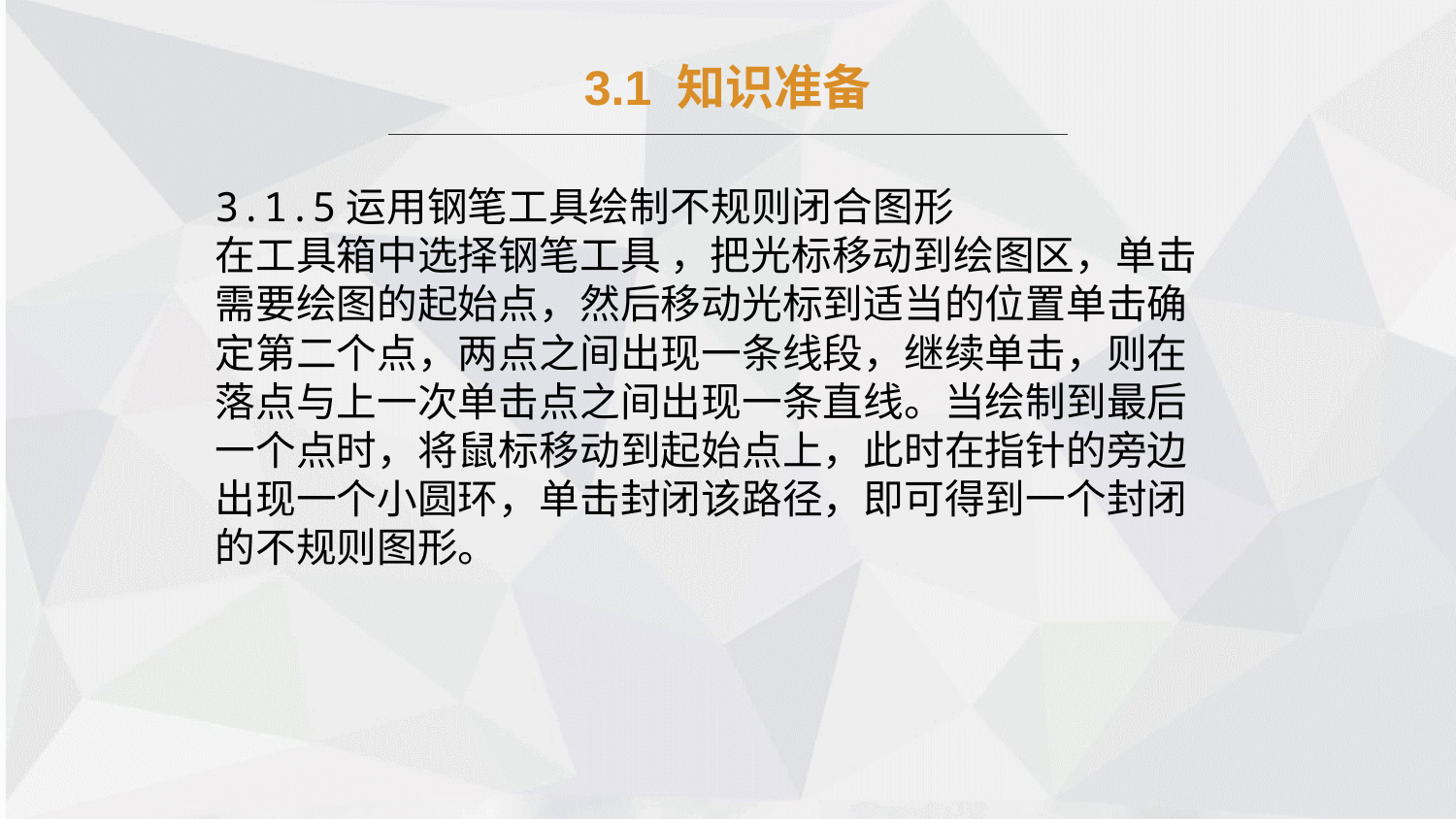

3.1 知识准备
3.1.5运用钢笔工具绘制不规则闭合图形
在工具箱中选择钢笔工具 ，把光标移动到绘图区，单击需要绘图的起始点，然后移动光标到适当的位置单击确定第二个点，两点之间出现一条线段，继续单击，则在落点与上一次单击点之间出现一条直线。当绘制到最后一个点时，将鼠标移动到起始点上，此时在指针的旁边出现一个小圆环，单击封闭该路径，即可得到一个封闭的不规则图形。